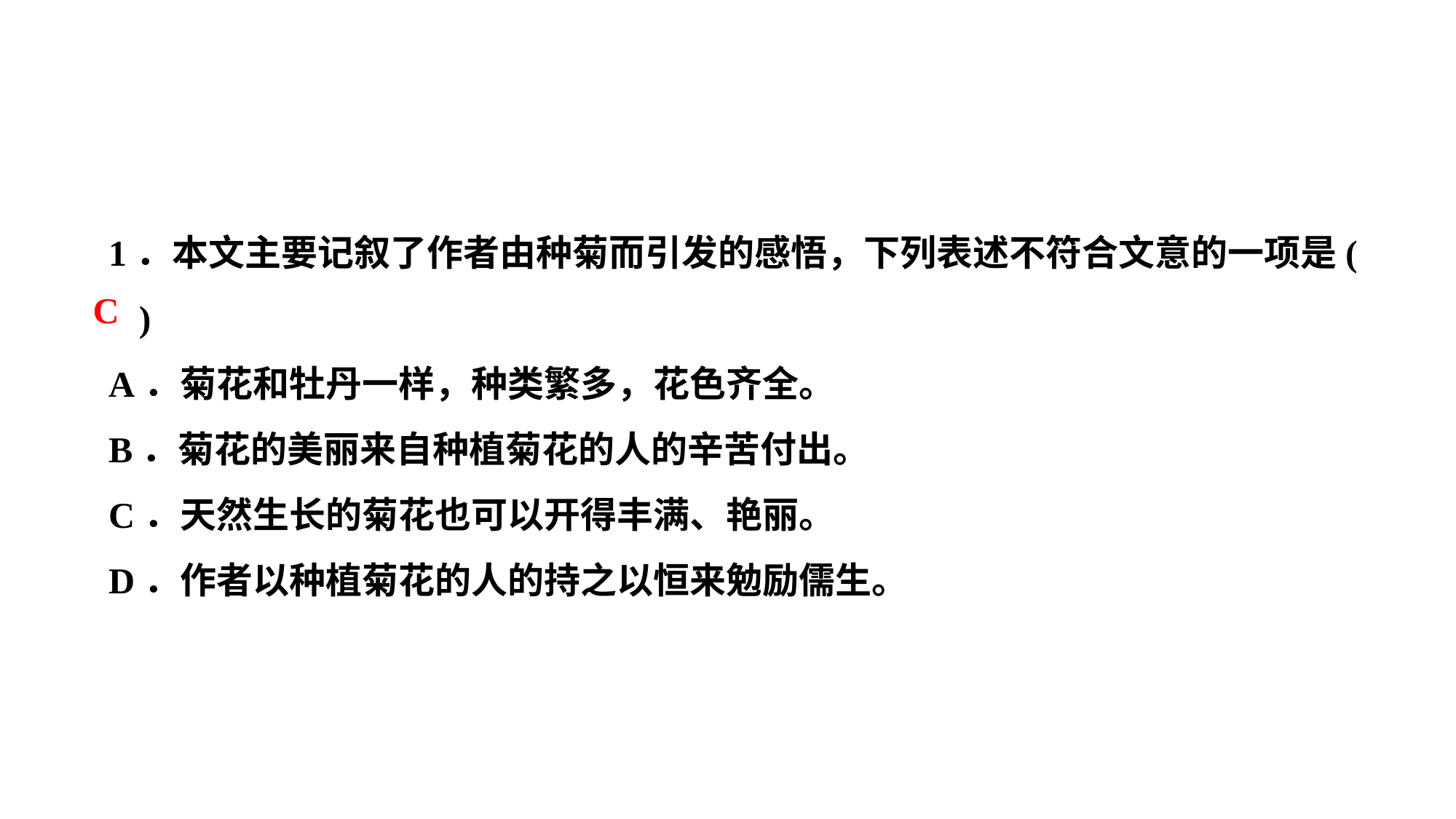

1．本文主要记叙了作者由种菊而引发的感悟，下列表述不符合文意的一项是(          )
A．菊花和牡丹一样，种类繁多，花色齐全。
B．菊花的美丽来自种植菊花的人的辛苦付出。
C．天然生长的菊花也可以开得丰满、艳丽。
D．作者以种植菊花的人的持之以恒来勉励儒生。
C